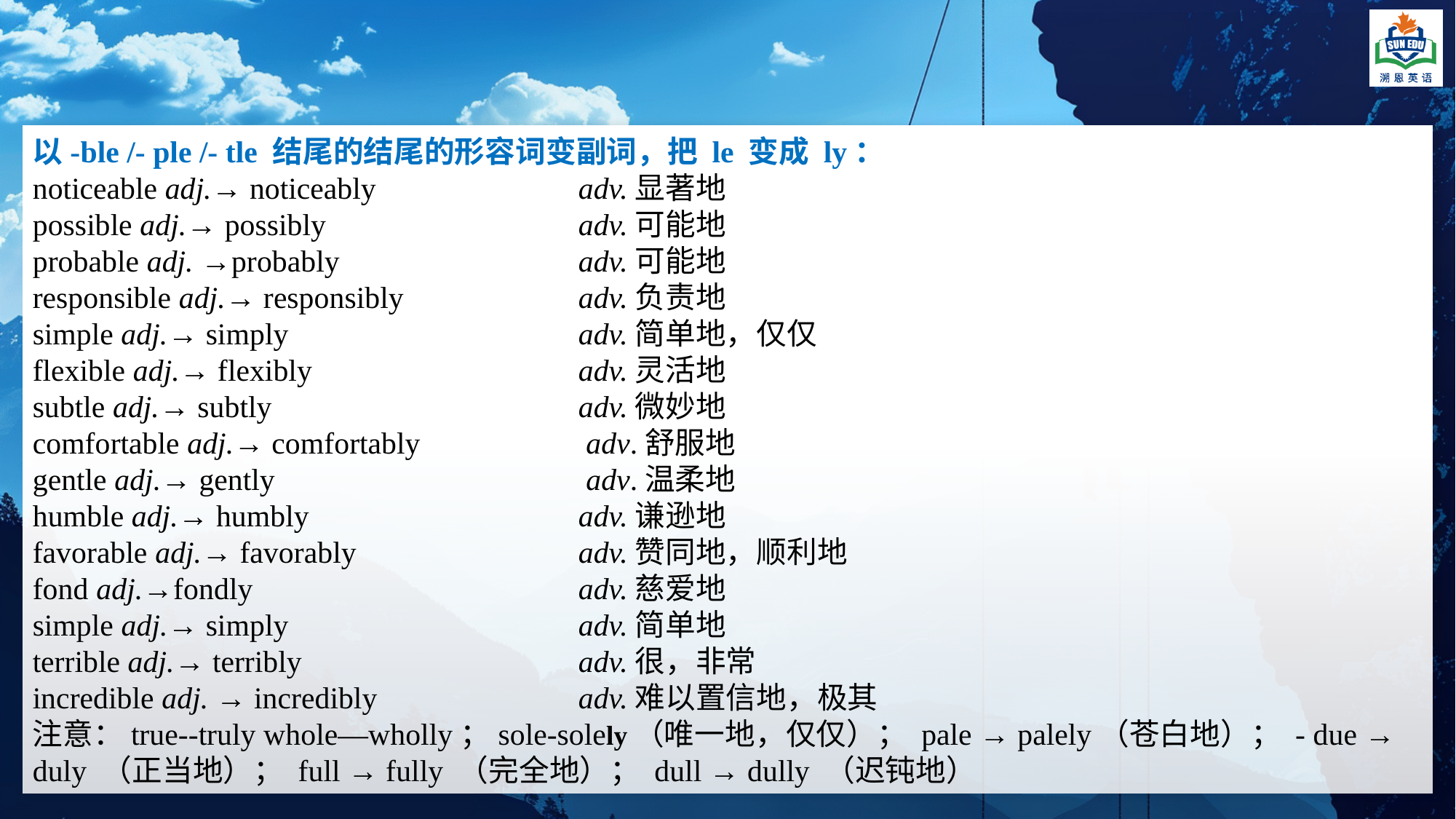

以-ble /- ple /- tle 结尾的结尾的形容词变副词，把 le 变成 ly：
noticeable adj.→ noticeably 		adv.显著地
possible adj.→ possibly 			adv.可能地
probable adj. →probably 			adv.可能地
responsible adj.→ responsibly 		adv.负责地
simple adj.→ simply 			adv.简单地，仅仅
flexible adj.→ flexibly 			adv.灵活地
subtle adj.→ subtly 			adv.微妙地
comfortable adj.→ comfortably		 adv.舒服地
gentle adj.→ gently			 adv.温柔地
humble adj.→ humbly 			adv.谦逊地
favorable adj.→ favorably 		adv.赞同地，顺利地
fond adj.→fondly 			adv.慈爱地
simple adj.→ simply 			adv.简单地
terrible adj.→ terribly 			adv.很，非常
incredible adj. → incredibly 		adv.难以置信地，极其
注意：true--truly whole—wholly；sole-solely（唯一地，仅仅）； pale → palely（苍白地）； - due → duly （正当地）； full → fully （完全地）； dull → dully （迟钝地）